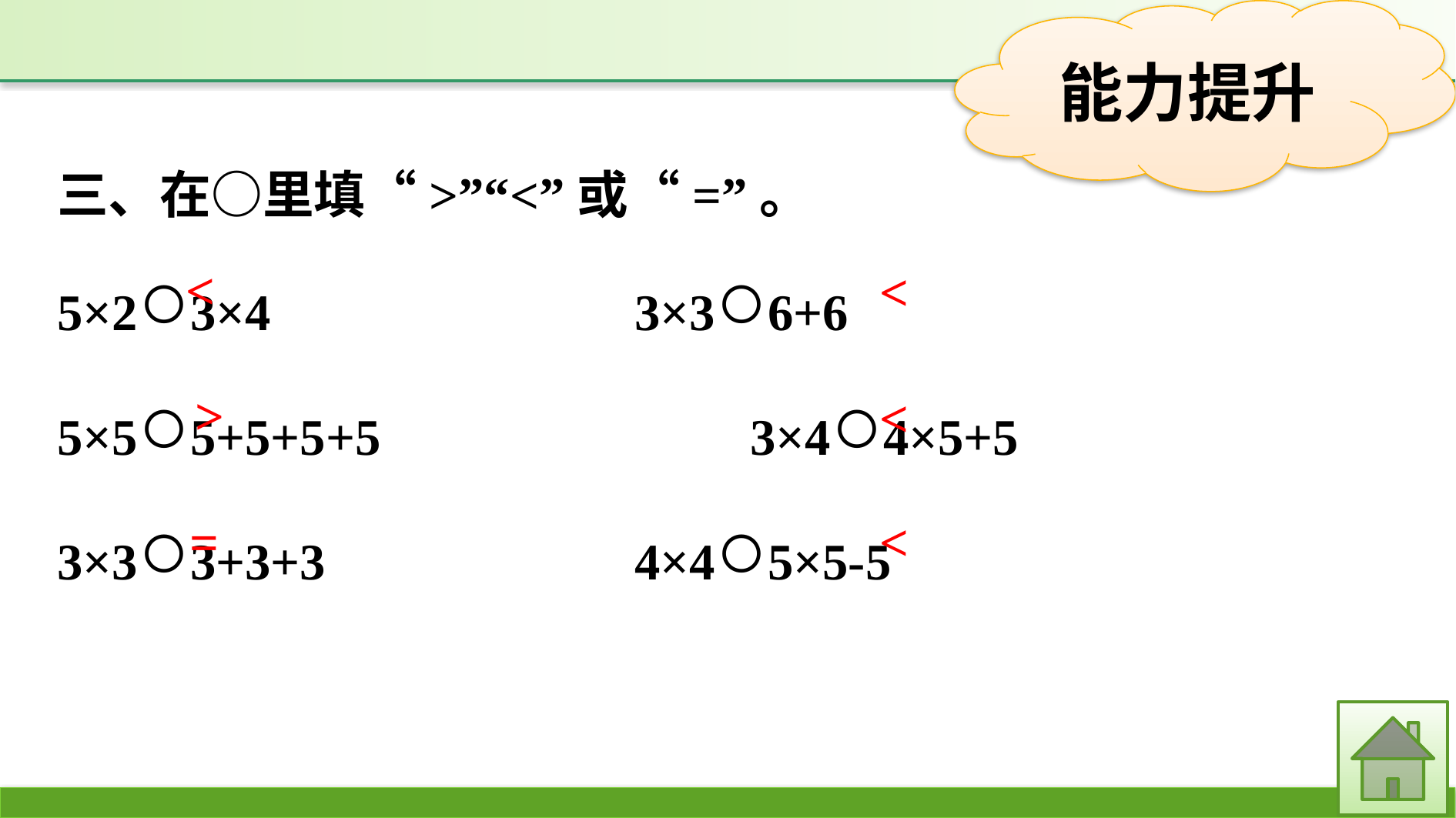

三、在○里填“>”“<”或“=”。
5×2○3×4				3×3○6+6
5×5○5+5+5+5				3×4○4×5+5
3×3○3+3+3				4×4○5×5-5
<
<
>
<
=
<